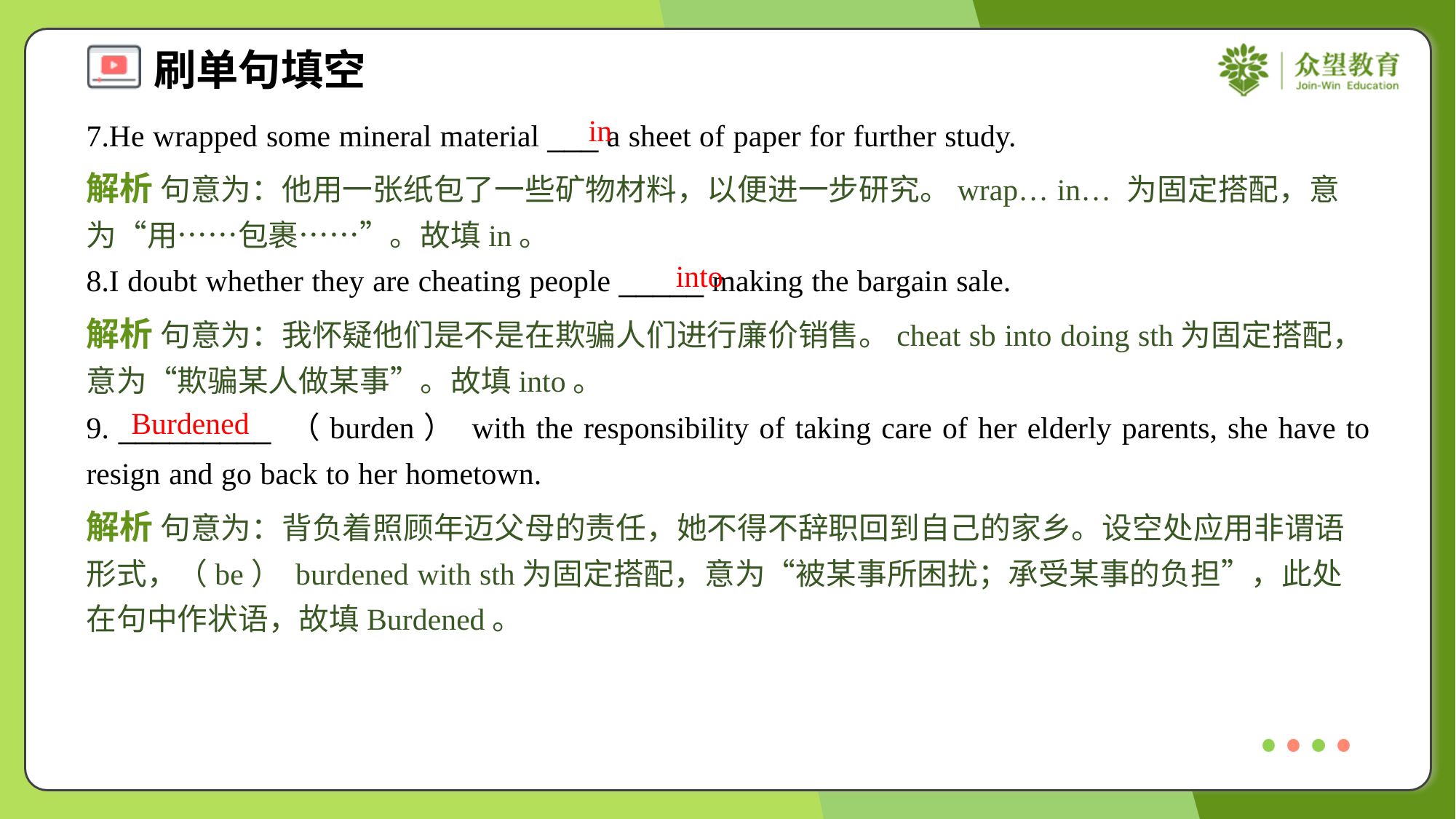

in
7.He wrapped some mineral material ___ a sheet of paper for further study.
解析 句意为：他用一张纸包了一些矿物材料，以便进一步研究。wrap… in… 为固定搭配，意为“用……包裹……”。故填in。
into
8.I doubt whether they are cheating people _____ making the bargain sale.
解析 句意为：我怀疑他们是不是在欺骗人们进行廉价销售。cheat sb into doing sth为固定搭配，意为“欺骗某人做某事”。故填into。
Burdened
9. _________ （burden） with the responsibility of taking care of her elderly parents, she have to resign and go back to her hometown.
解析 句意为：背负着照顾年迈父母的责任，她不得不辞职回到自己的家乡。设空处应用非谓语形式，（be） burdened with sth为固定搭配，意为“被某事所困扰；承受某事的负担”，此处在句中作状语，故填Burdened。